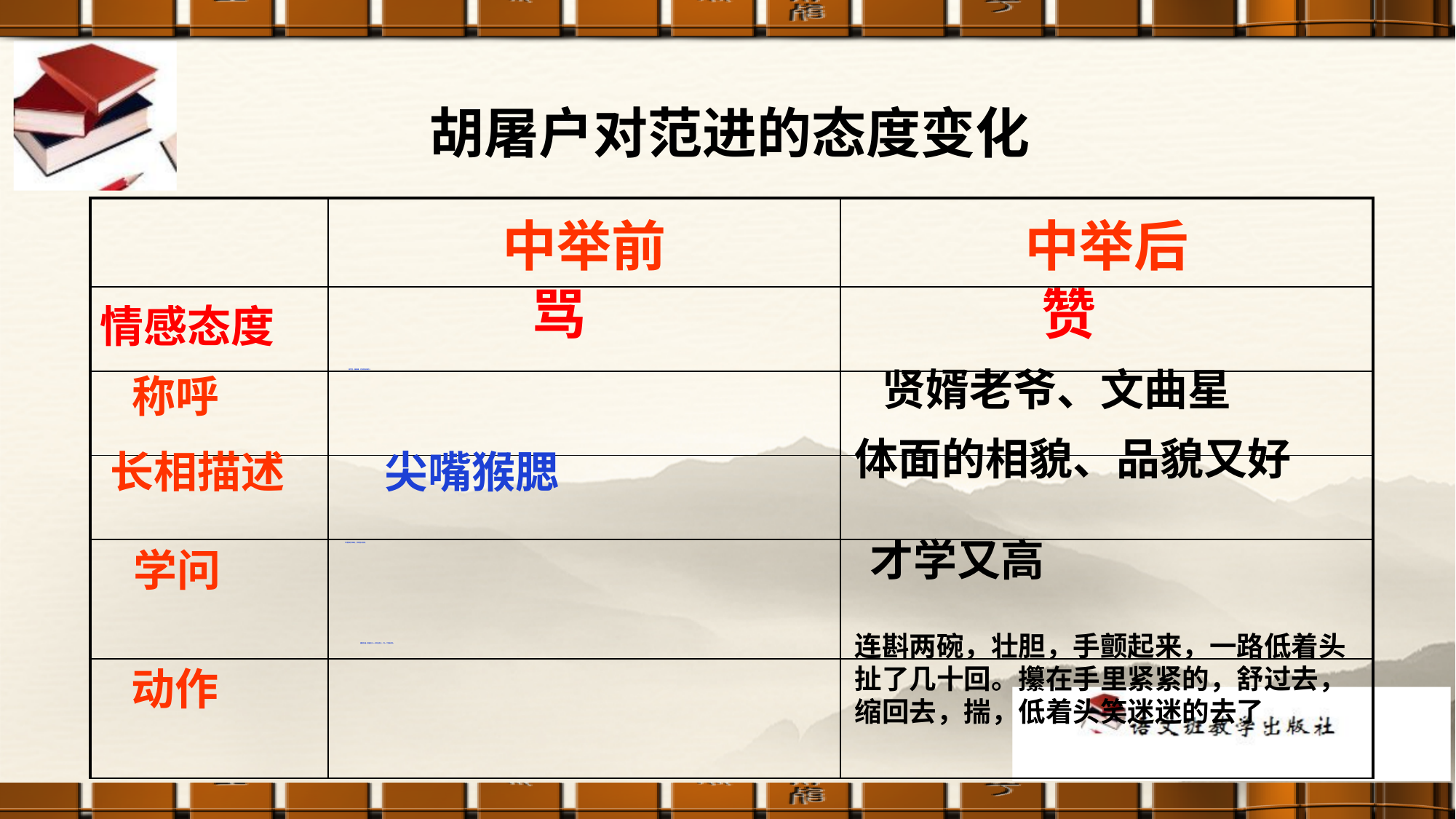

胡屠户对范进的态度变化
|  | 中举前 | 中举后 |
| --- | --- | --- |
| 情感态度 |  |  |
|  |  |  |
|  |  |  |
|  |  |  |
|  |  |  |
骂
赞
贤婿老爷、文曲星
称呼
现世宝、癞蛤蟆、烂忠厚没用的人
体面的相貌、品貌又好
长相描述
尖嘴猴腮
才学又高
不是你的文章好，宗师舍与你的。
学问
连斟两碗，壮胆，手颤起来，一路低着头扯了几十回。攥在手里紧紧的，舒过去，缩回去，揣，低着头笑迷迷的去了
横披衣服、腆着肚子一口啐在脸上，骂一个狗血喷头
动作